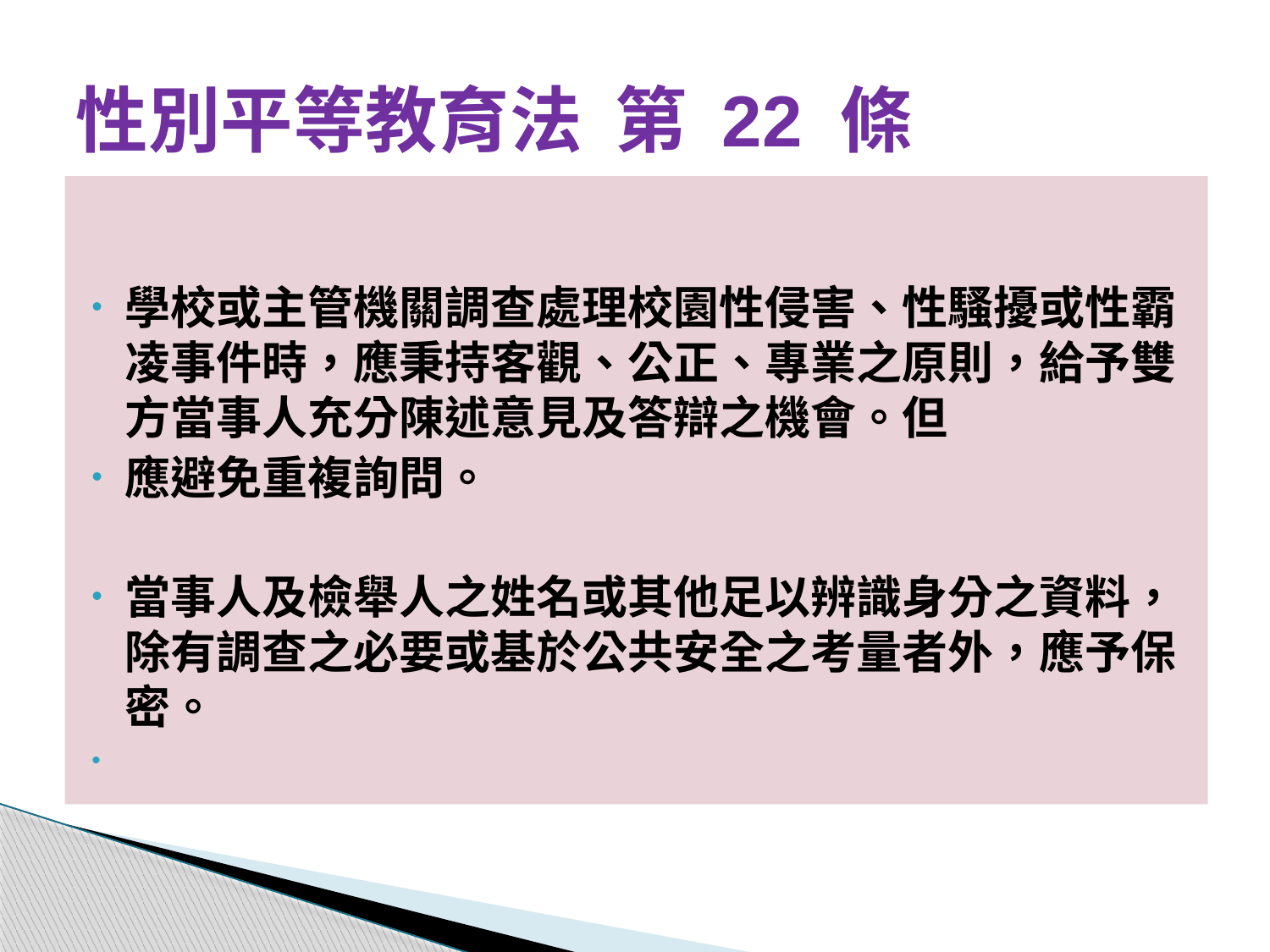

# 性別平等教育法  第 22 條

學校或主管機關調查處理校園性侵害、性騷擾或性霸凌事件時，應秉持客觀、公正、專業之原則，給予雙方當事人充分陳述意見及答辯之機會。但
應避免重複詢問。

當事人及檢舉人之姓名或其他足以辨識身分之資料，除有調查之必要或基於公共安全之考量者外，應予保密。